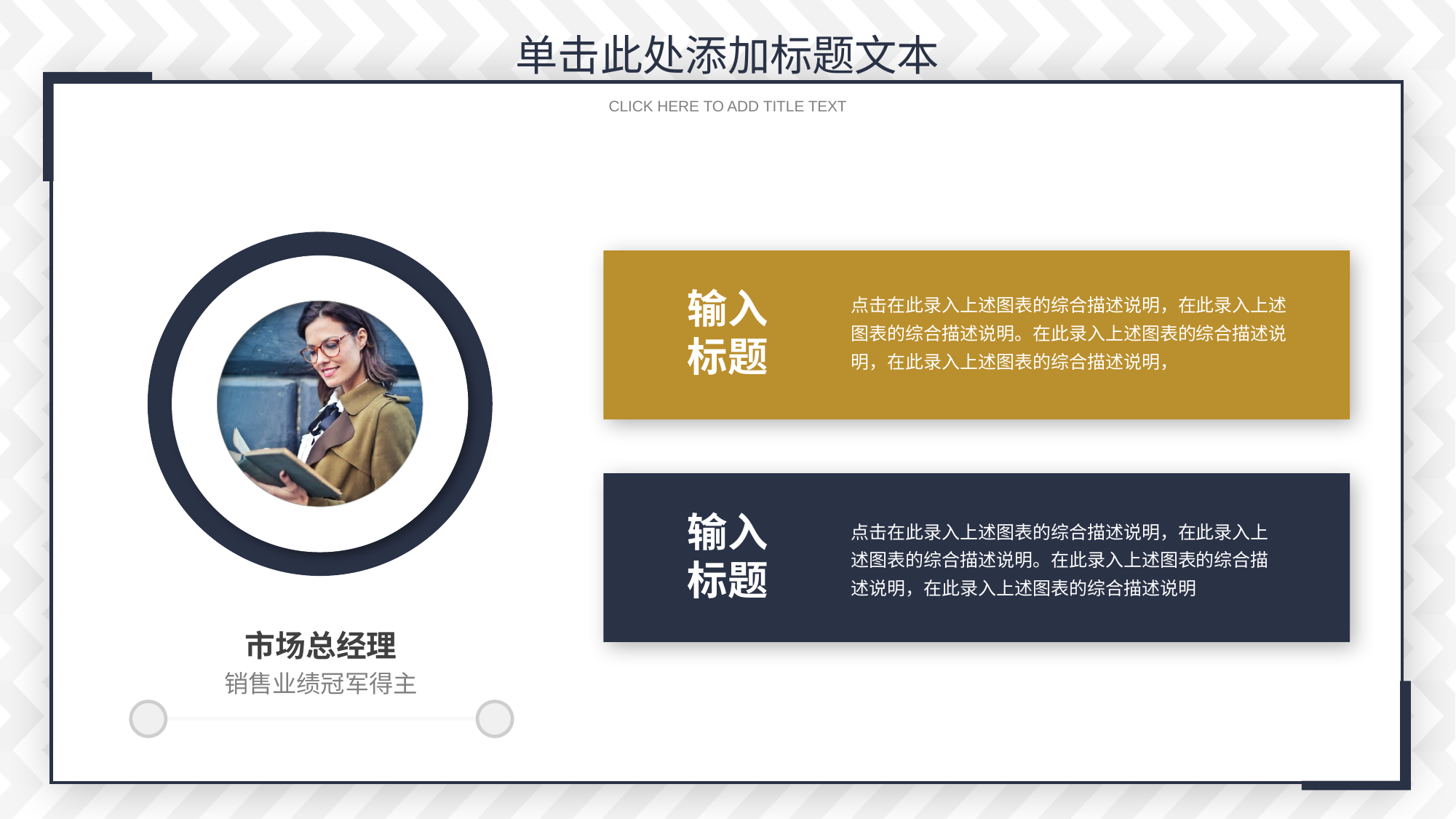

单击此处添加标题文本
 CLICK HERE TO ADD TITLE TEXT

输入
标题
点击在此录入上述图表的综合描述说明，在此录入上述图表的综合描述说明。在此录入上述图表的综合描述说明，在此录入上述图表的综合描述说明，

输入
标题
点击在此录入上述图表的综合描述说明，在此录入上述图表的综合描述说明。在此录入上述图表的综合描述说明，在此录入上述图表的综合描述说明
市场总经理
销售业绩冠军得主